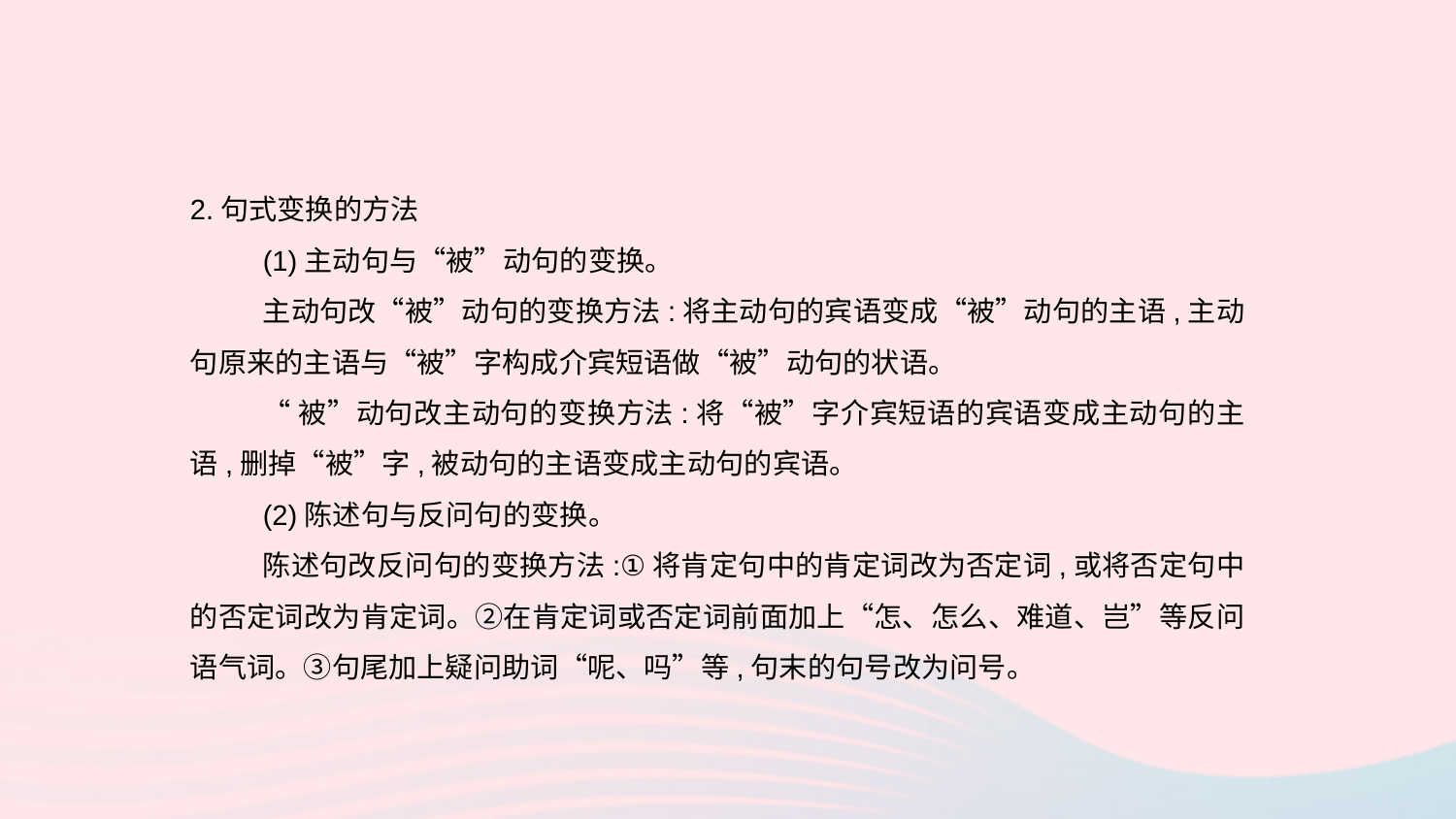

2.句式变换的方法
(1)主动句与“被”动句的变换。
主动句改“被”动句的变换方法:将主动句的宾语变成“被”动句的主语,主动句原来的主语与“被”字构成介宾短语做“被”动句的状语。
“被”动句改主动句的变换方法:将“被”字介宾短语的宾语变成主动句的主语,删掉“被”字,被动句的主语变成主动句的宾语。
(2)陈述句与反问句的变换。
陈述句改反问句的变换方法:①将肯定句中的肯定词改为否定词,或将否定句中的否定词改为肯定词。②在肯定词或否定词前面加上“怎、怎么、难道、岂”等反问语气词。③句尾加上疑问助词“呢、吗”等,句末的句号改为问号。